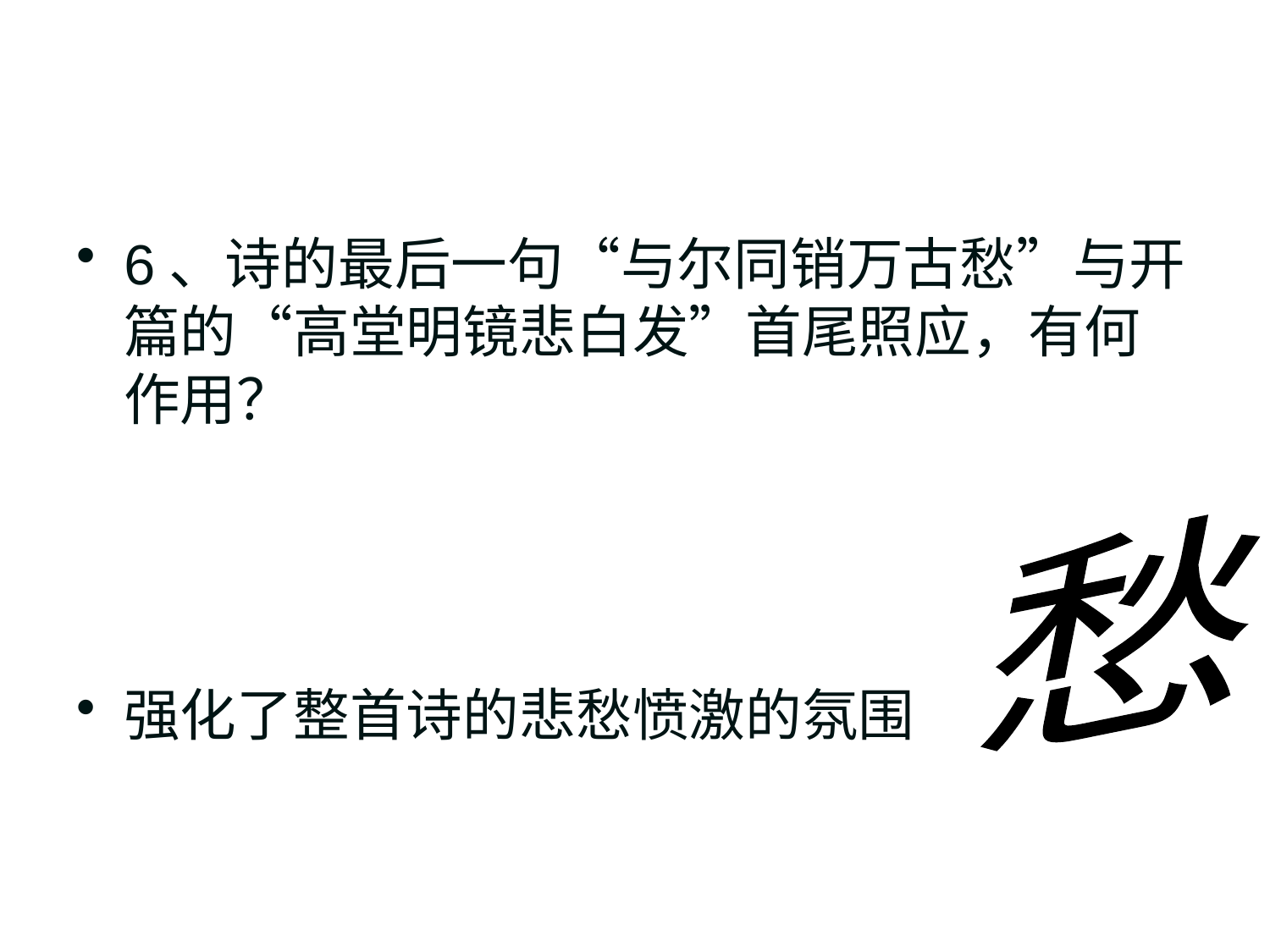

# 6、诗的最后一句“与尔同销万古愁”与开篇的“高堂明镜悲白发”首尾照应，有何作用？

强化了整首诗的悲愁愤激的氛围
愁